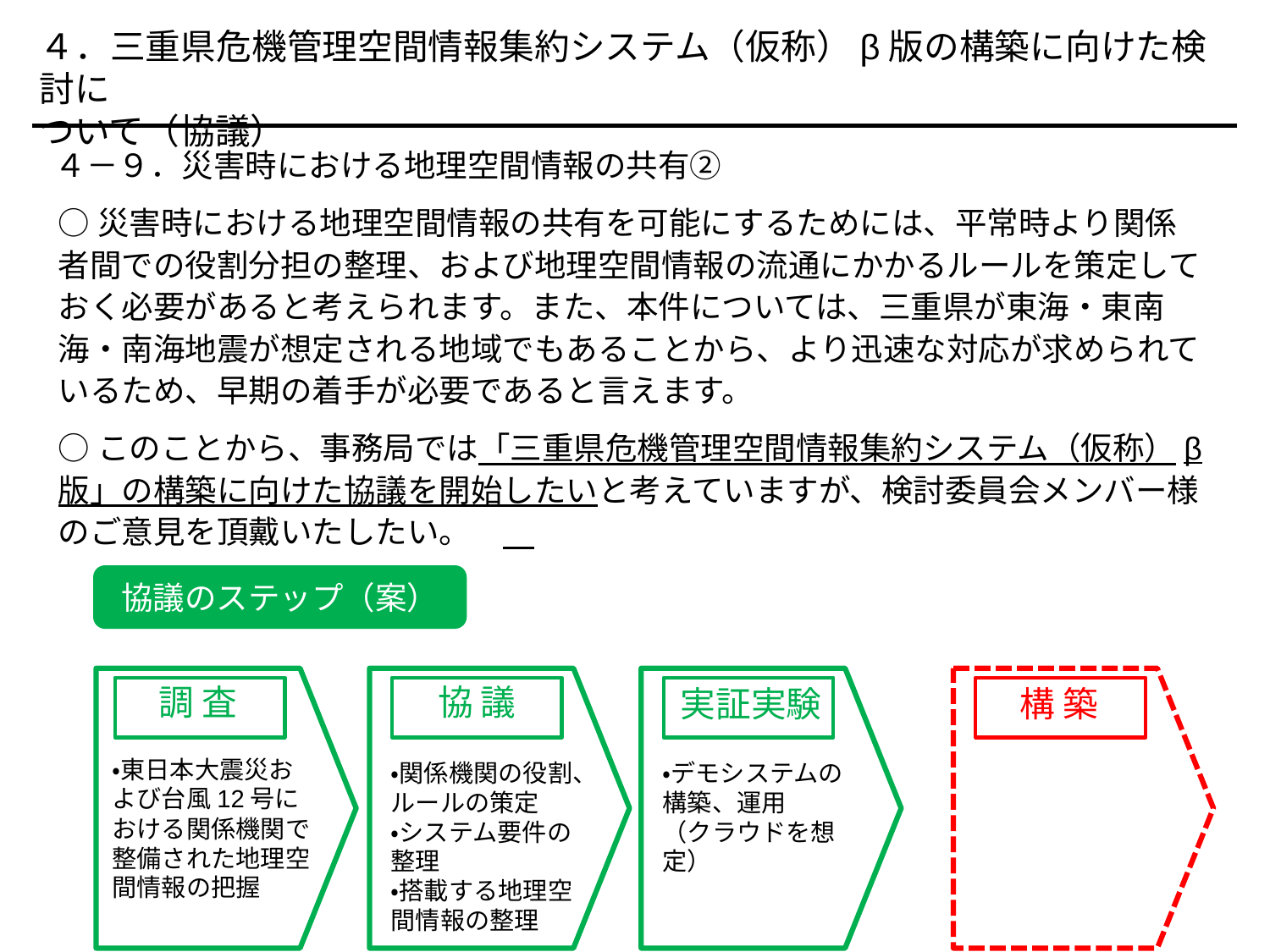

４．三重県危機管理空間情報集約システム（仮称）β版の構築に向けた検討に
ついて（協議）
　４－９．災害時における地理空間情報の共有②
○災害時における地理空間情報の共有を可能にするためには、平常時より関係者間での役割分担の整理、および地理空間情報の流通にかかるルールを策定しておく必要があると考えられます。また、本件については、三重県が東海・東南海・南海地震が想定される地域でもあることから、より迅速な対応が求められているため、早期の着手が必要であると言えます。
○このことから、事務局では「三重県危機管理空間情報集約システム（仮称）β版」の構築に向けた協議を開始したいと考えていますが、検討委員会メンバー様のご意見を頂戴いたしたい。
協議のステップ（案）

調 査
協 議
実証実験
構 築

・東日本大震災および台風12号における関係機関で整備された地理空間情報の把握
・関係機関の役割、ルールの策定
・システム要件の整理
・搭載する地理空間情報の整理
・デモシステムの構築、運用
（クラウドを想定）